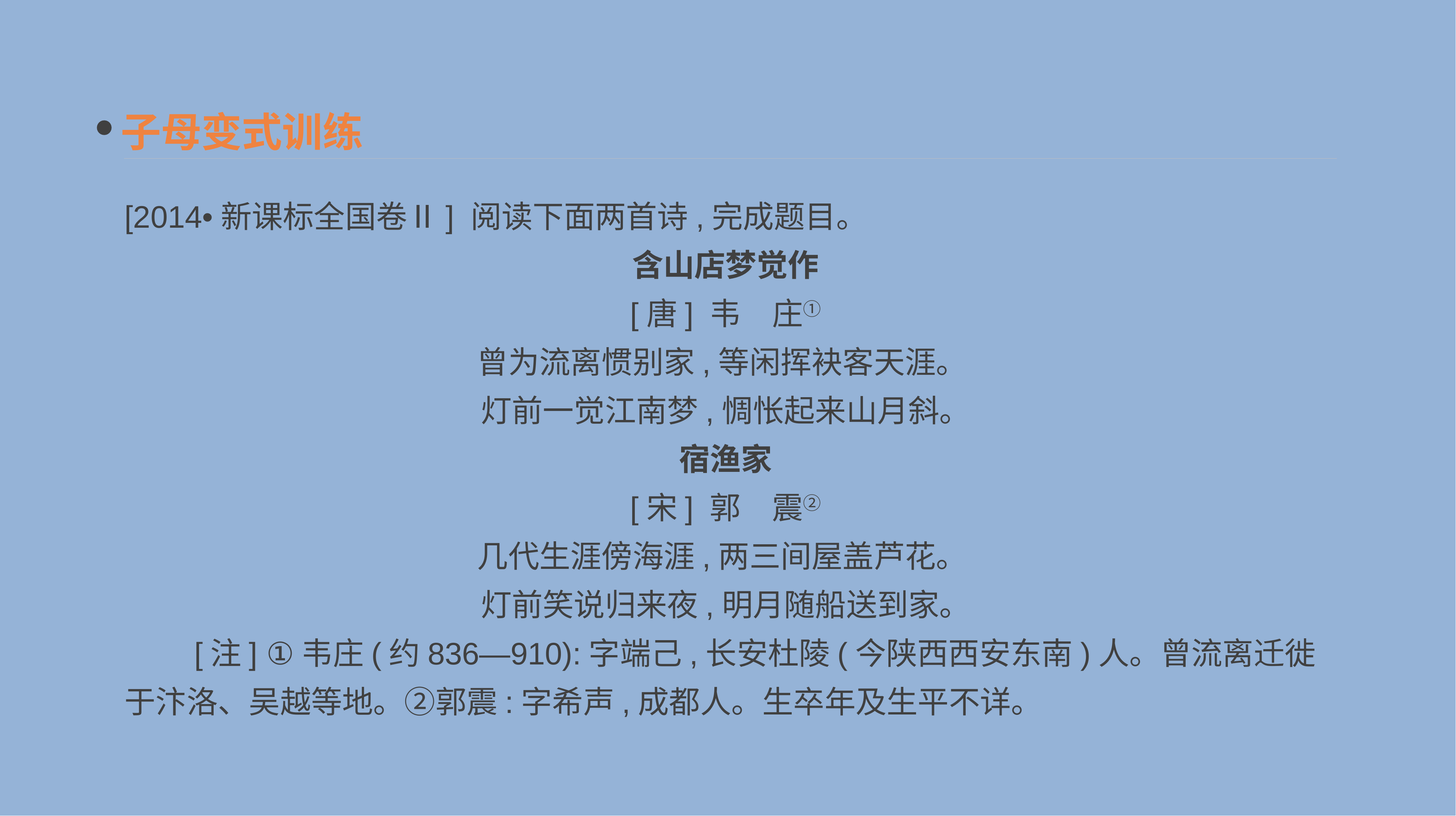

子母变式训练

[2014•新课标全国卷Ⅱ] 阅读下面两首诗,完成题目。
含山店梦觉作
[唐] 韦　庄①
曾为流离惯别家,等闲挥袂客天涯。
灯前一觉江南梦,惆怅起来山月斜。
宿渔家
[宋] 郭　震②
几代生涯傍海涯,两三间屋盖芦花。
灯前笑说归来夜,明月随船送到家。
　　[注] ①韦庄(约836—910):字端己,长安杜陵(今陕西西安东南)人。曾流离迁徙于汴洛、吴越等地。②郭震:字希声,成都人。生卒年及生平不详。